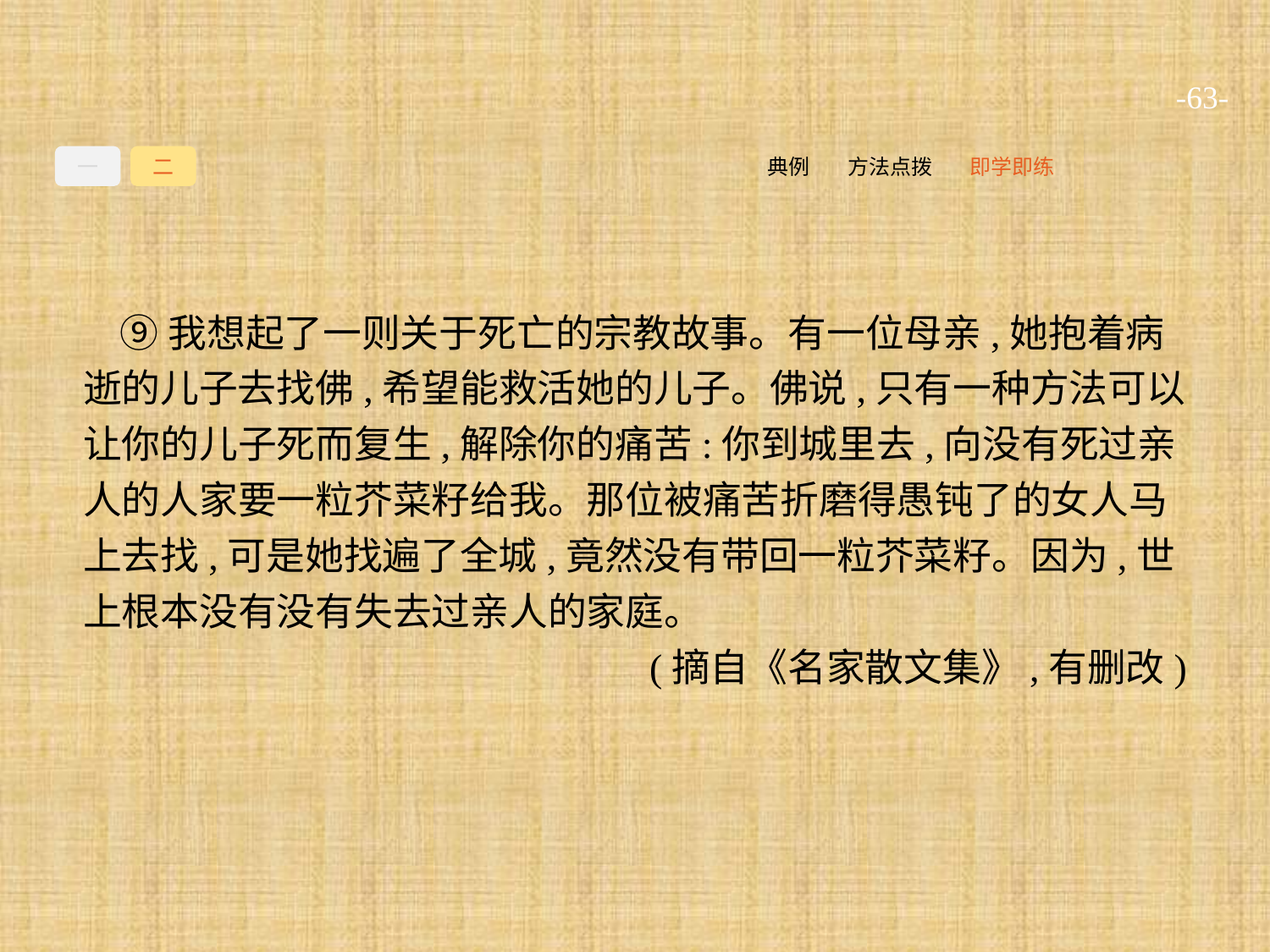

-63-
一
二
即学即练
方法点拨
典例
⑨我想起了一则关于死亡的宗教故事。有一位母亲,她抱着病逝的儿子去找佛,希望能救活她的儿子。佛说,只有一种方法可以让你的儿子死而复生,解除你的痛苦:你到城里去,向没有死过亲人的人家要一粒芥菜籽给我。那位被痛苦折磨得愚钝了的女人马上去找,可是她找遍了全城,竟然没有带回一粒芥菜籽。因为,世上根本没有没有失去过亲人的家庭。
(摘自《名家散文集》,有删改)